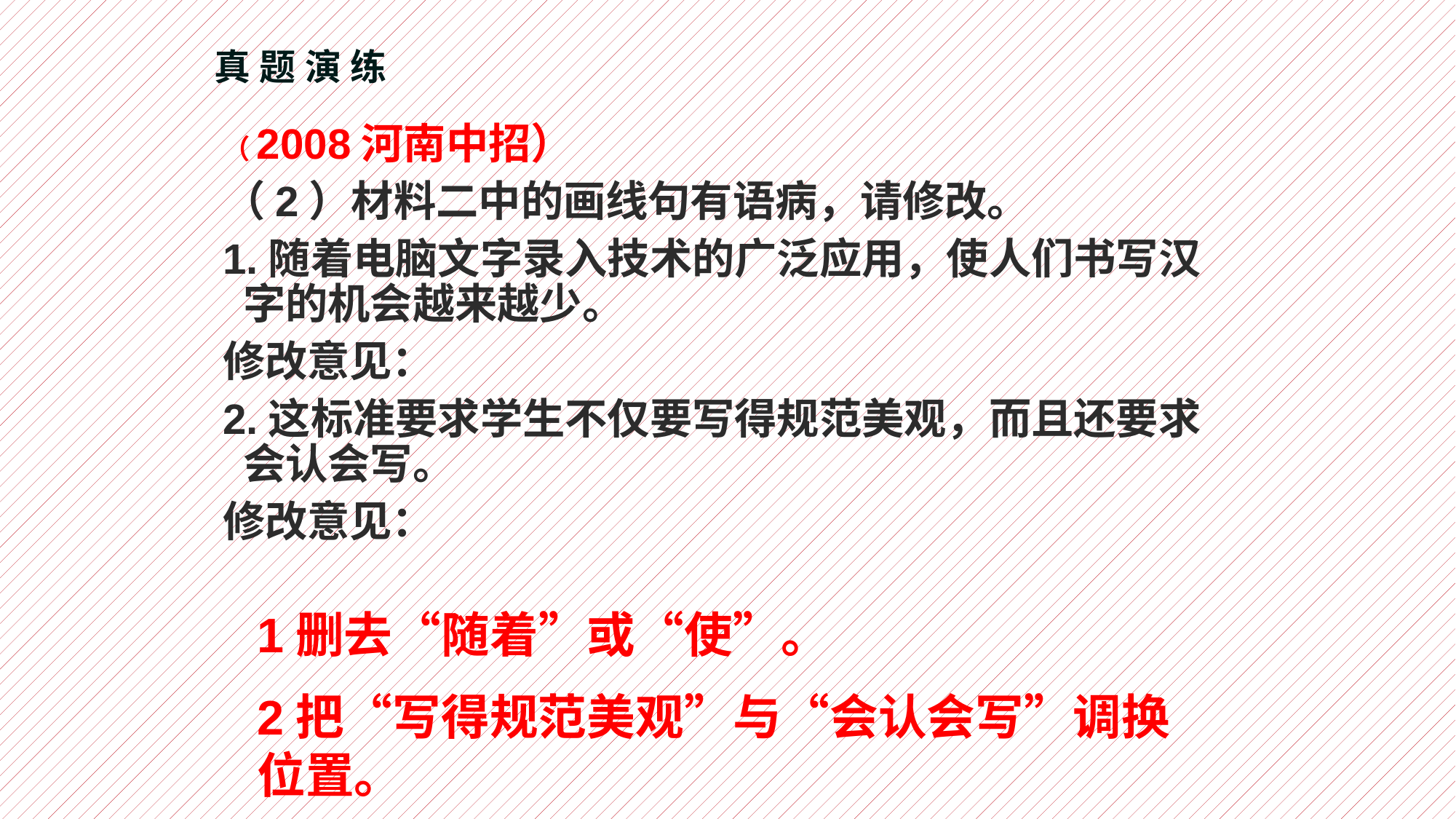

# 真题演练
（2008河南中招）
（2）材料二中的画线句有语病，请修改。
1.随着电脑文字录入技术的广泛应用，使人们书写汉字的机会越来越少。
修改意见：
2.这标准要求学生不仅要写得规范美观，而且还要求会认会写。
修改意见：
1删去“随着”或“使”。
2把“写得规范美观”与“会认会写”调换位置。